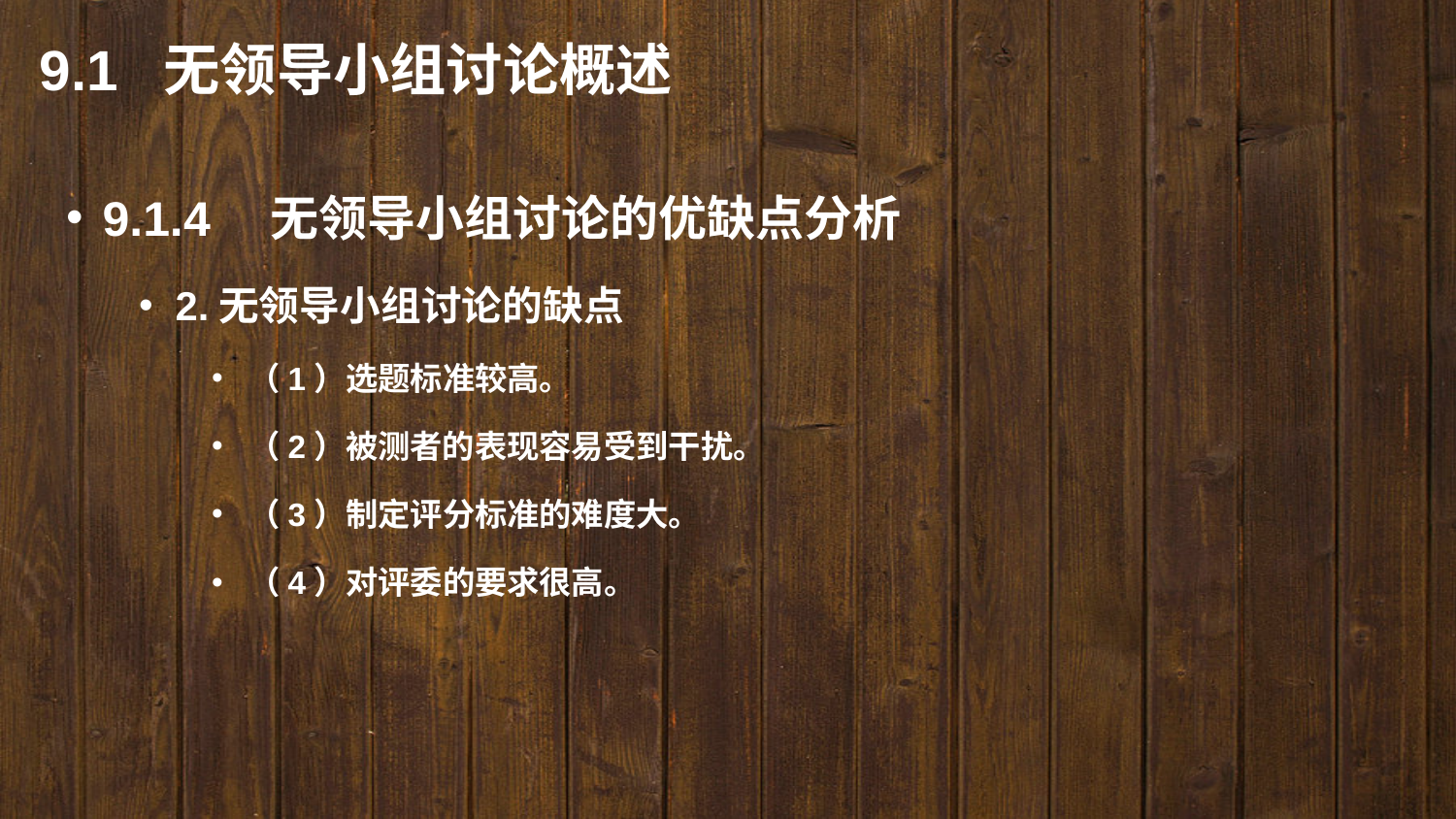

9.1  无领导小组讨论概述
9.1.4　无领导小组讨论的优缺点分析
2.无领导小组讨论的缺点
（1）选题标准较高。
（2）被测者的表现容易受到干扰。
（3）制定评分标准的难度大。
（4）对评委的要求很高。